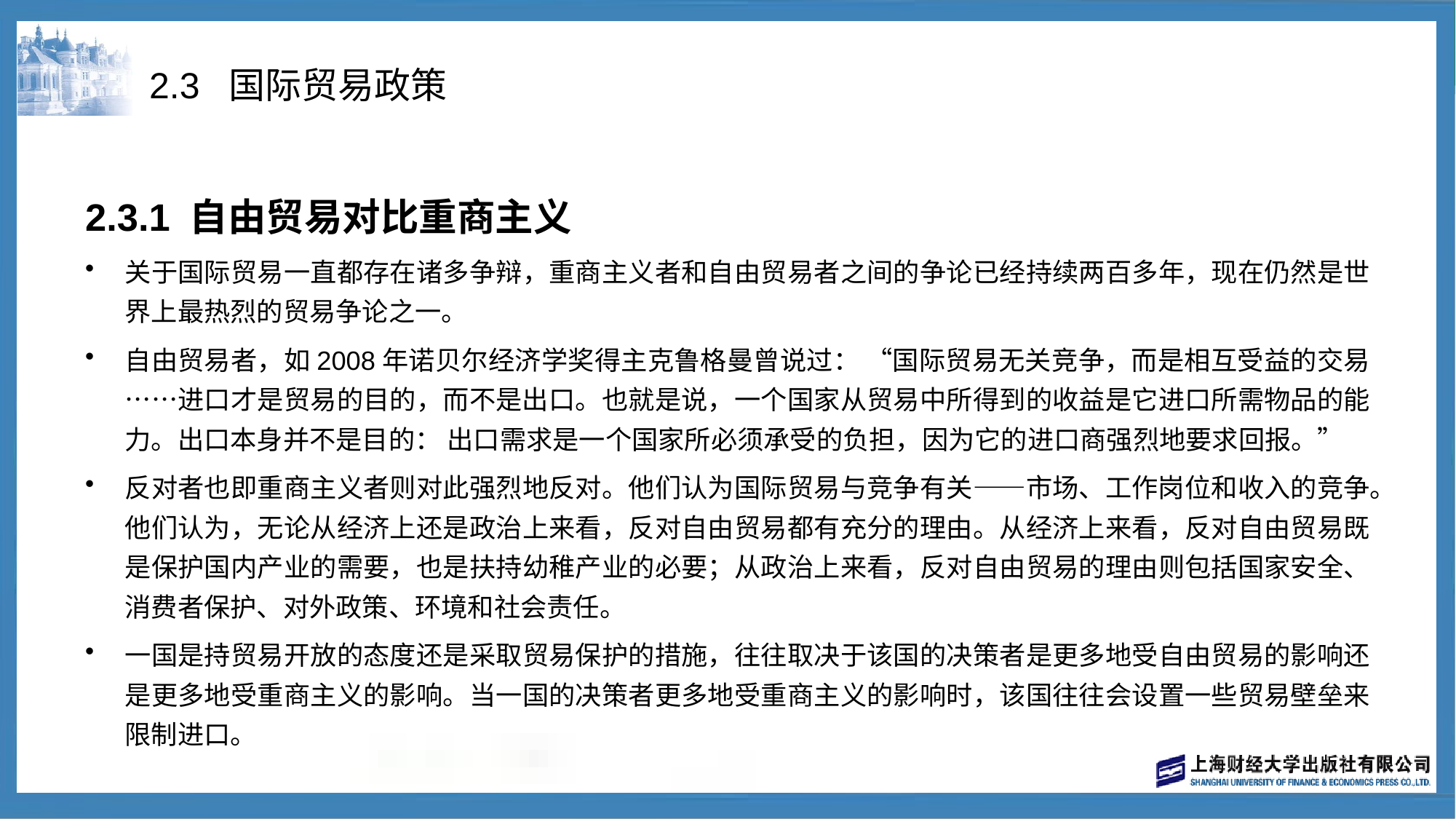

# 2.3  国际贸易政策
2.3.1 自由贸易对比重商主义
关于国际贸易一直都存在诸多争辩，重商主义者和自由贸易者之间的争论已经持续两百多年，现在仍然是世界上最热烈的贸易争论之一。
自由贸易者，如2008年诺贝尔经济学奖得主克鲁格曼曾说过： “国际贸易无关竞争，而是相互受益的交易……进口才是贸易的目的，而不是出口。也就是说，一个国家从贸易中所得到的收益是它进口所需物品的能力。出口本身并不是目的： 出口需求是一个国家所必须承受的负担，因为它的进口商强烈地要求回报。”
反对者也即重商主义者则对此强烈地反对。他们认为国际贸易与竞争有关——市场、工作岗位和收入的竞争。他们认为，无论从经济上还是政治上来看，反对自由贸易都有充分的理由。从经济上来看，反对自由贸易既是保护国内产业的需要，也是扶持幼稚产业的必要；从政治上来看，反对自由贸易的理由则包括国家安全、消费者保护、对外政策、环境和社会责任。
一国是持贸易开放的态度还是采取贸易保护的措施，往往取决于该国的决策者是更多地受自由贸易的影响还是更多地受重商主义的影响。当一国的决策者更多地受重商主义的影响时，该国往往会设置一些贸易壁垒来限制进口。